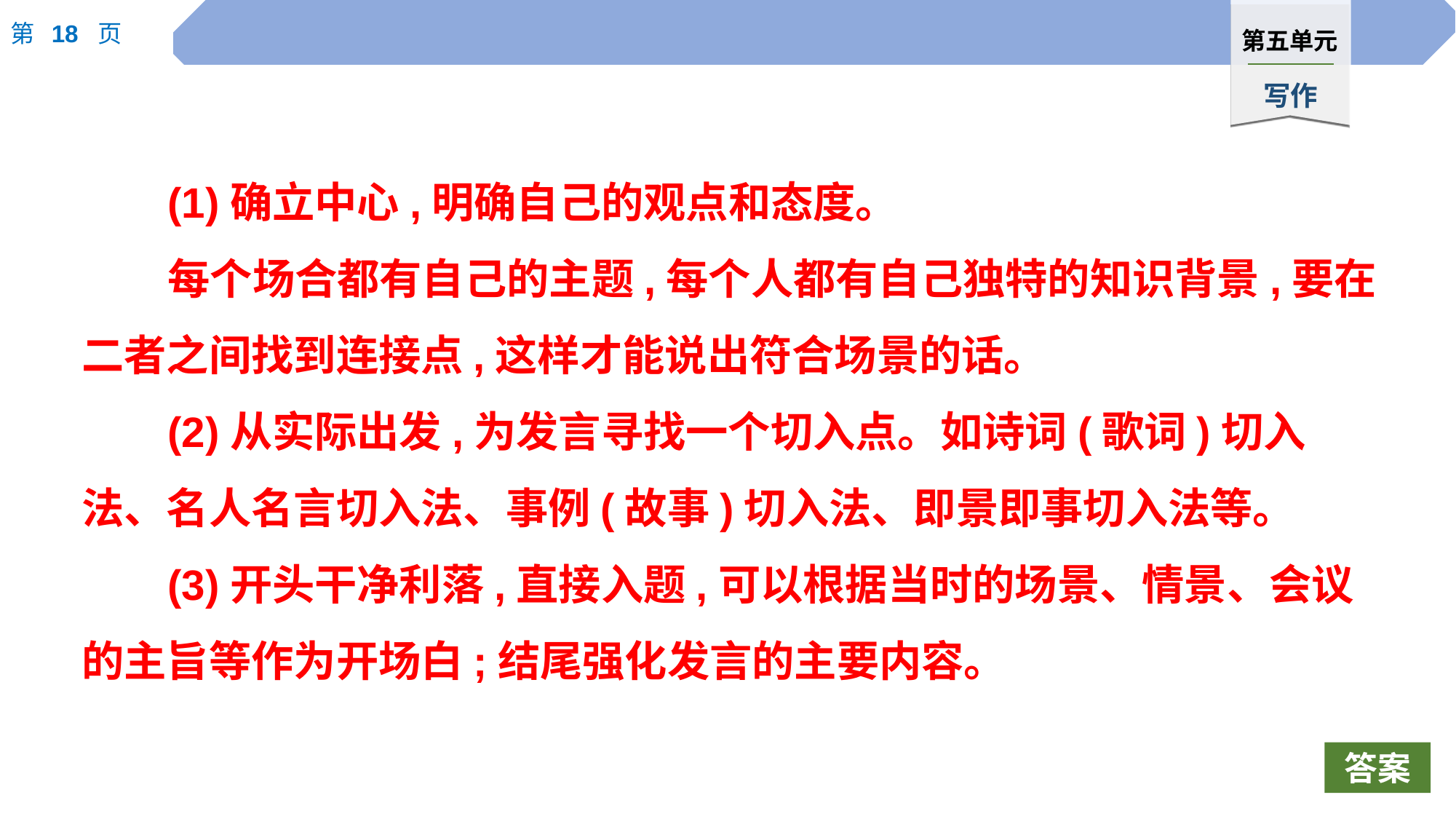

(1)确立中心,明确自己的观点和态度。
每个场合都有自己的主题,每个人都有自己独特的知识背景,要在二者之间找到连接点,这样才能说出符合场景的话。
(2)从实际出发,为发言寻找一个切入点。如诗词(歌词)切入法、名人名言切入法、事例(故事)切入法、即景即事切入法等。
(3)开头干净利落,直接入题,可以根据当时的场景、情景、会议的主旨等作为开场白;结尾强化发言的主要内容。
答案